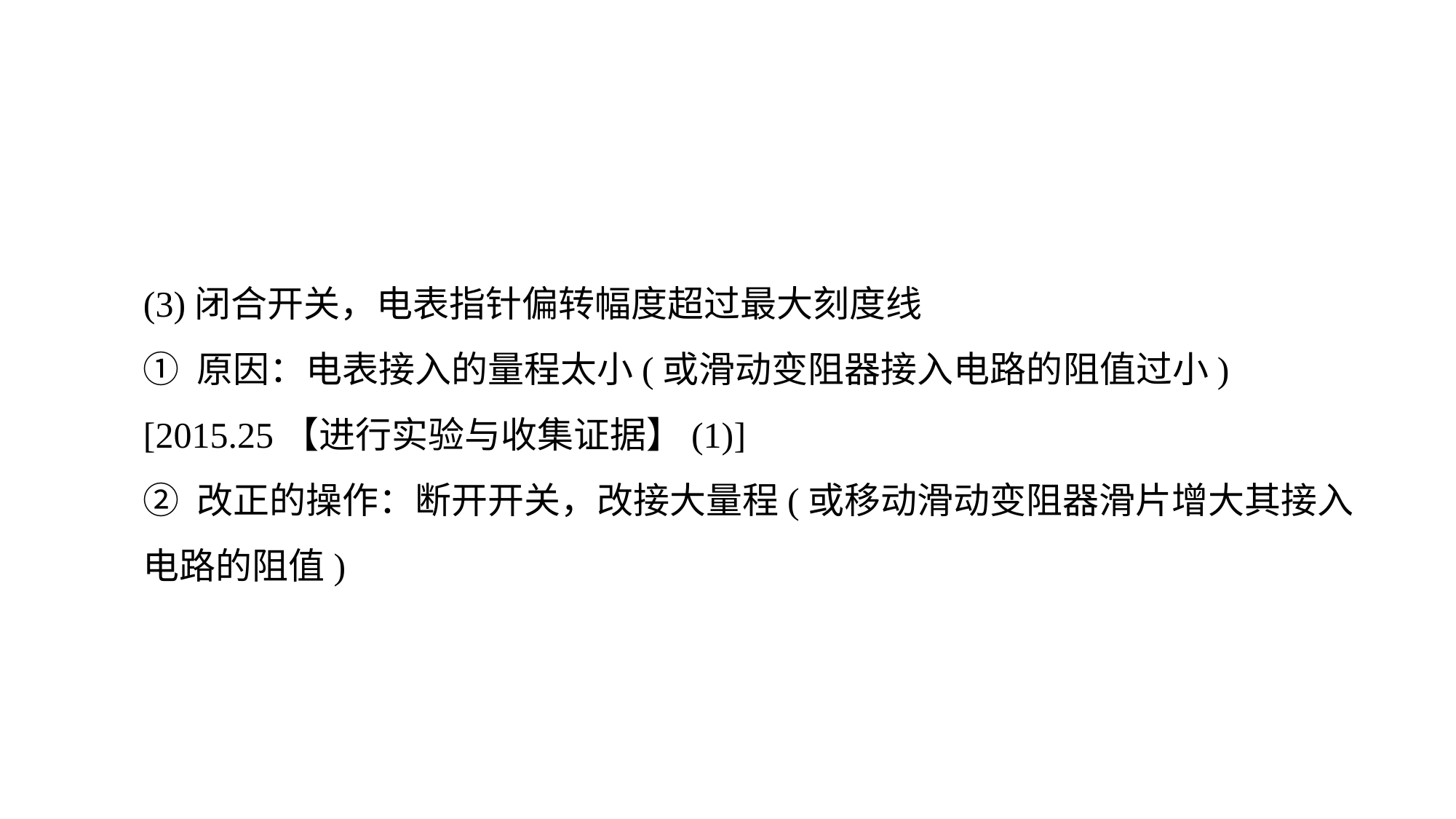

(3)闭合开关，电表指针偏转幅度超过最大刻度线
① 原因：电表接入的量程太小(或滑动变阻器接入电路的阻值过小)[2015.25【进行实验与收集证据】(1)]
② 改正的操作：断开开关，改接大量程(或移动滑动变阻器滑片增大其接入电路的阻值)